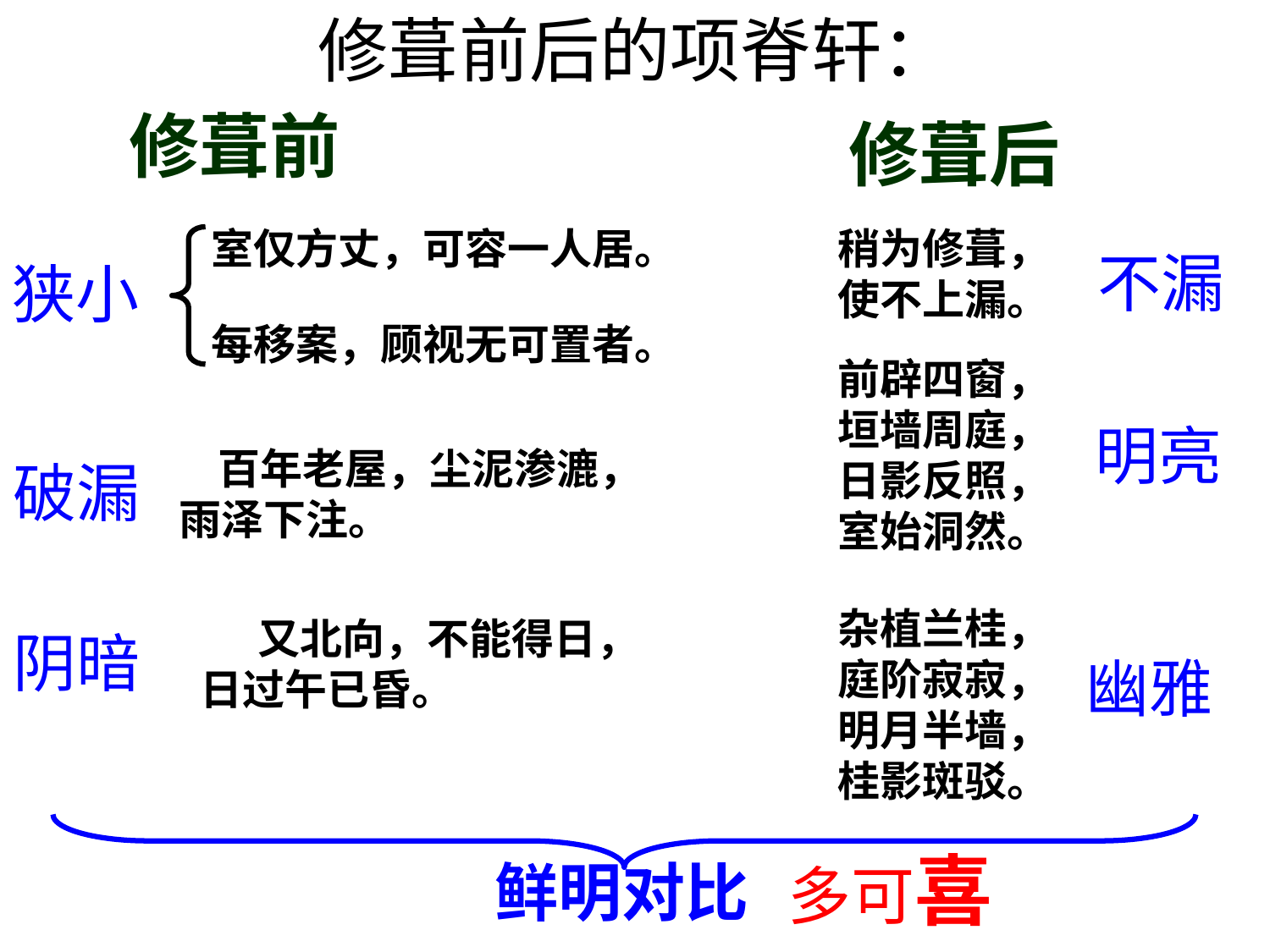

修葺前后的项脊轩：
修葺前
修葺后
室仅方丈，可容一人居。

狭小
每移案，顾视无可置者。
稍为修葺，使不上漏。
不漏

前辟四窗，垣墙周庭，日影反照，
室始洞然。
明亮
   百年老屋，尘泥渗漉，雨泽下注。
破漏
杂植兰桂，
庭阶寂寂，
明月半墙，
桂影斑驳。
幽雅
     又北向，不能得日，日过午已昏。
阴暗
多可喜
鲜明对比